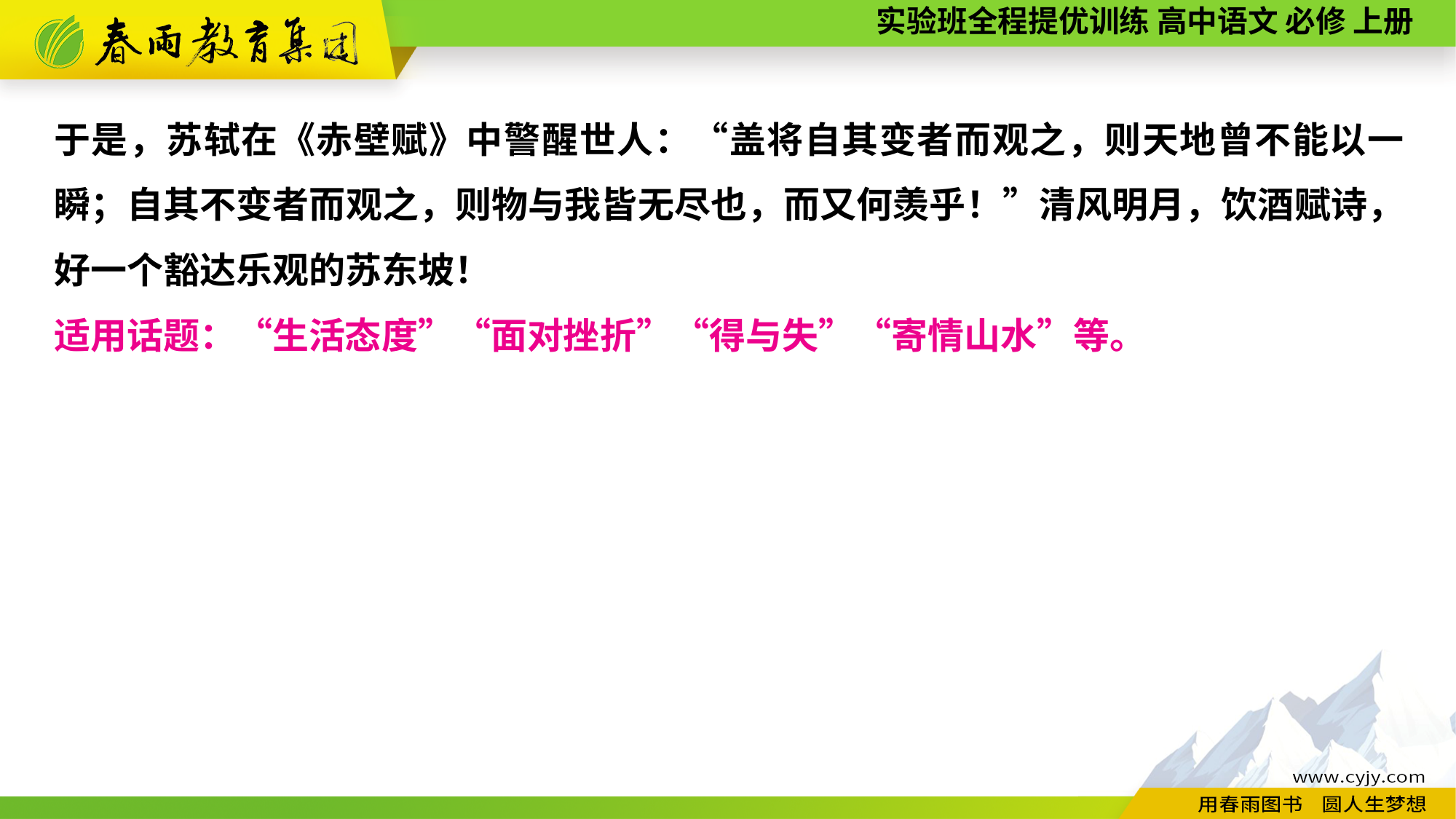

于是，苏轼在《赤壁赋》中警醒世人：“盖将自其变者而观之，则天地曾不能以一瞬；自其不变者而观之，则物与我皆无尽也，而又何羡乎！”清风明月，饮酒赋诗，好一个豁达乐观的苏东坡！
适用话题：“生活态度”“面对挫折”“得与失”“寄情山水”等。